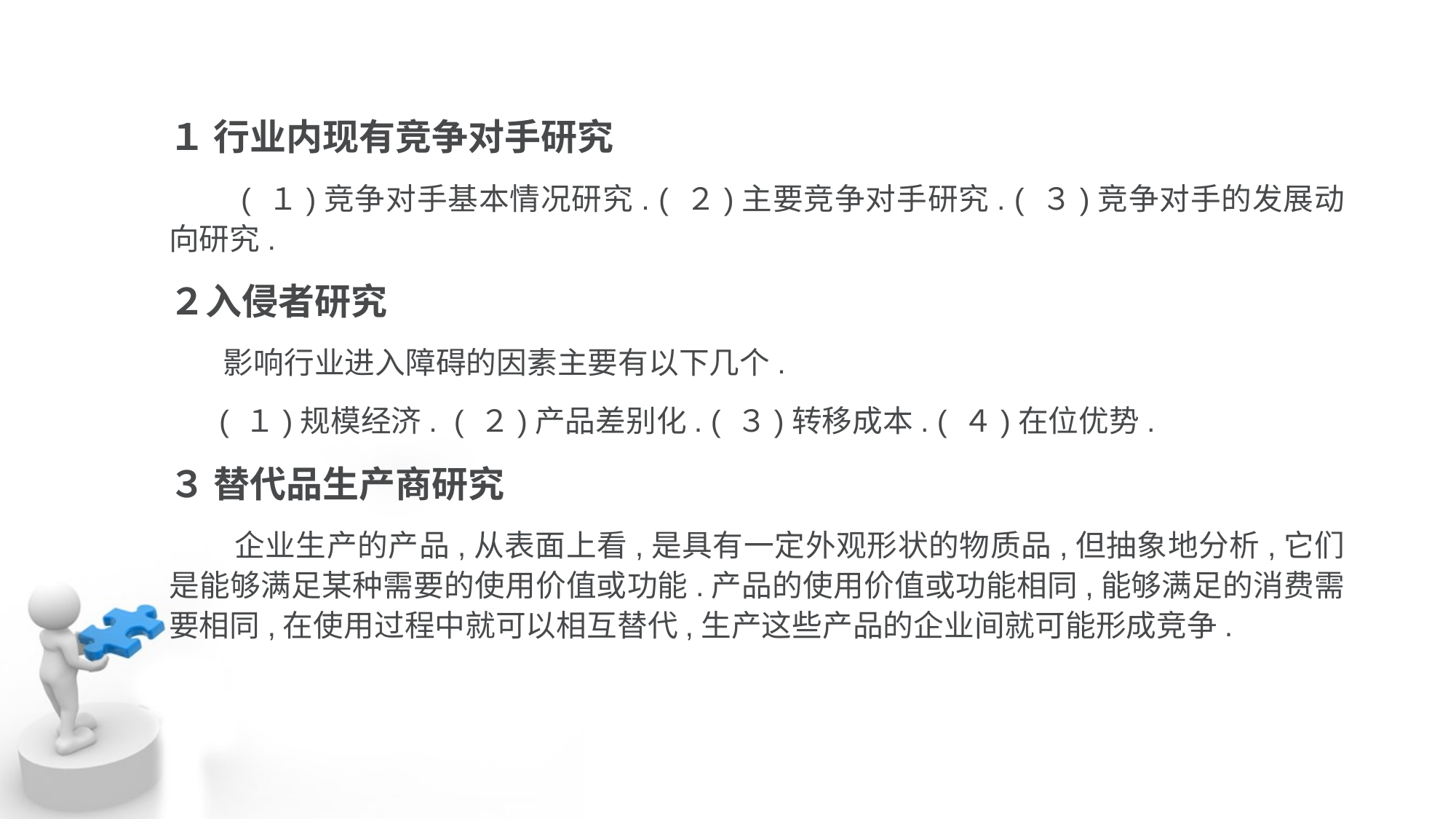

１ 行业内现有竞争对手研究
        ( １)竞争对手基本情况研究. ( ２)主要竞争对手研究. ( ３)竞争对手的发展动向研究.
２入侵者研究
       影响行业进入障碍的因素主要有以下几个.
      ( １)规模经济.  ( ２)产品差别化. ( ３)转移成本. ( ４)在位优势.
３ 替代品生产商研究
        企业生产的产品,从表面上看,是具有一定外观形状的物质品,但抽象地分析,它们 是能够满足某种需要的使用价值或功能.产品的使用价值或功能相同,能够满足的消费需要相同,在使用过程中就可以相互替代,生产这些产品的企业间就可能形成竞争.